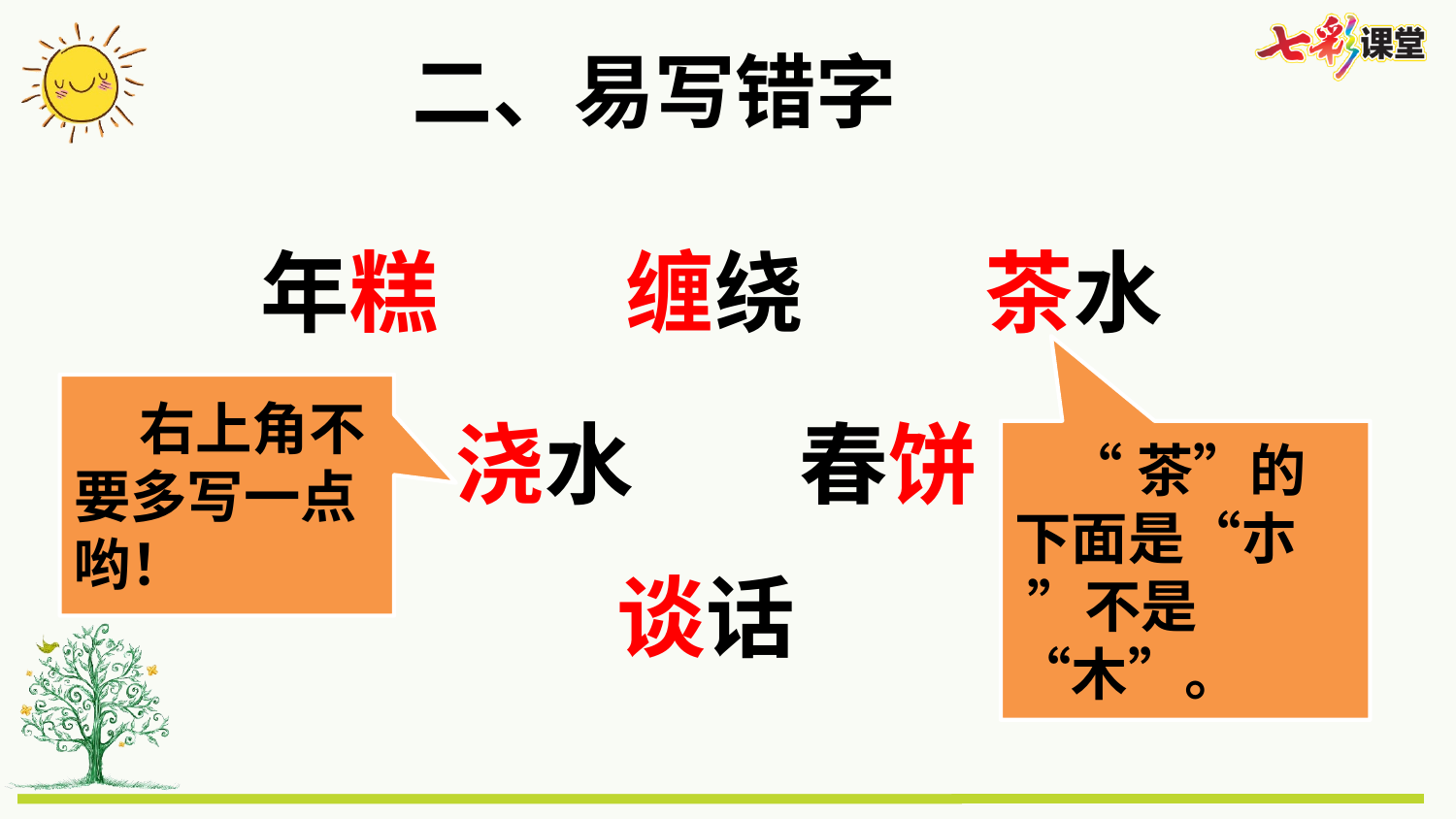

二、易写错字
年糕
缠绕
茶水
    右上角不要多写一点哟！
浇水
春饼
    “茶”的下面是“朩 ”不是“木”。
谈话